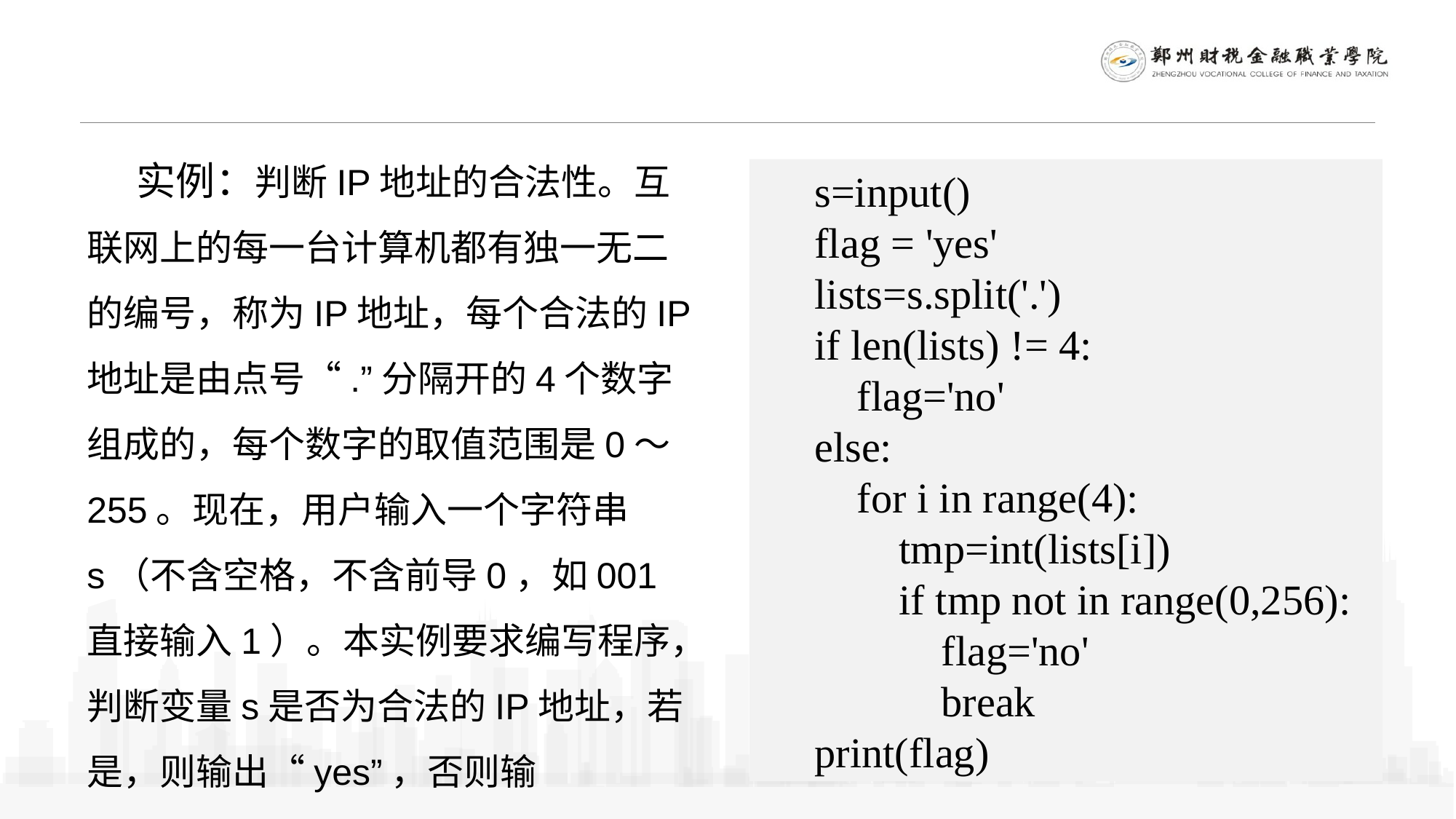

实例：判断IP地址的合法性。互联网上的每一台计算机都有独一无二的编号，称为IP地址，每个合法的IP地址是由点号“.”分隔开的4个数字组成的，每个数字的取值范围是0～255。现在，用户输入一个字符串s（不含空格，不含前导0，如001直接输入1）。本实例要求编写程序，判断变量s是否为合法的IP地址，若是，则输出“yes”，否则输出“no”。
s=input()
flag = 'yes'
lists=s.split('.')
if len(lists) != 4:
    flag='no'
else:
    for i in range(4):
        tmp=int(lists[i])
        if tmp not in range(0,256):
            flag='no'
            break
print(flag)